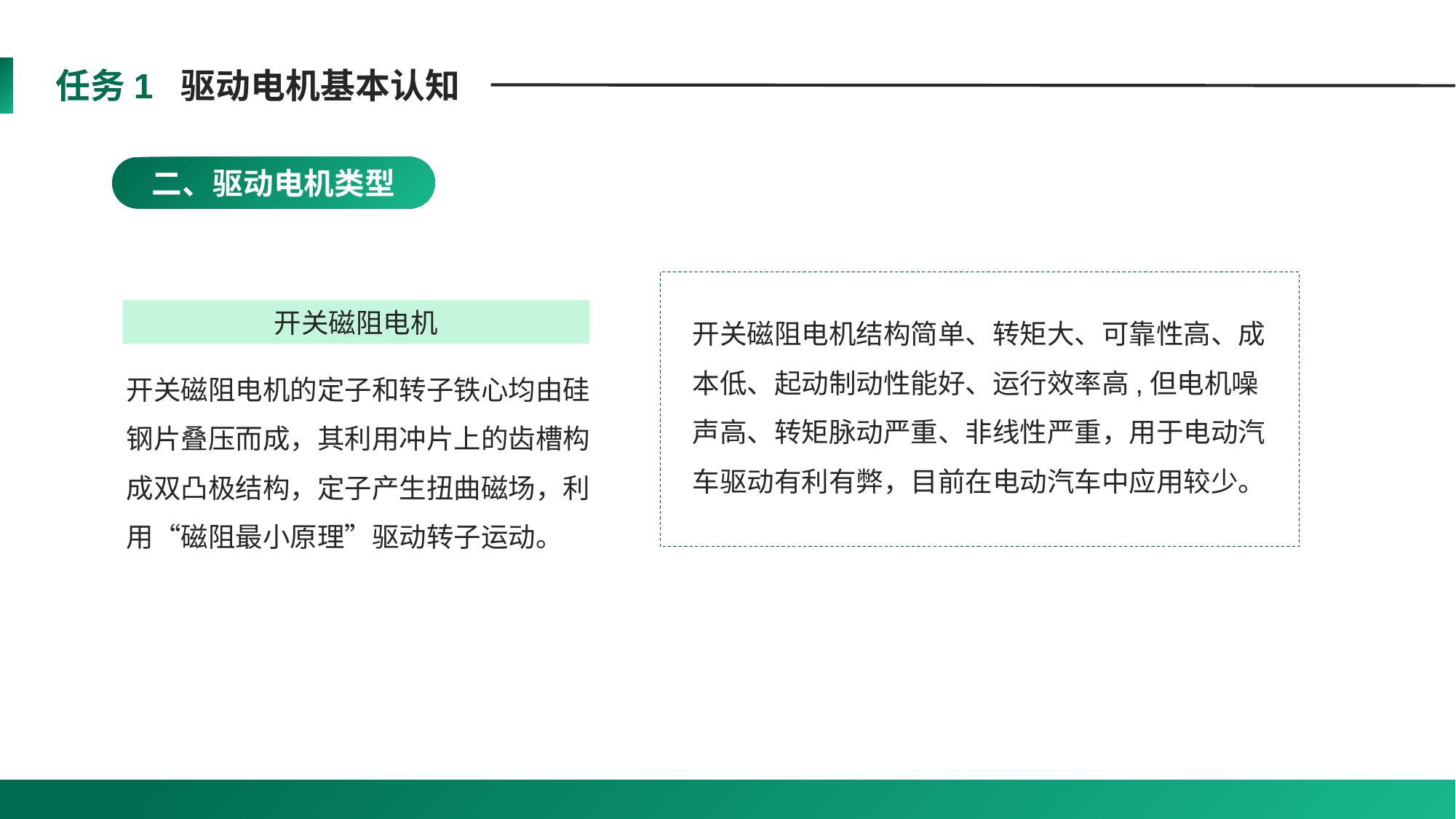

任务1  驱动电机基本认知
二、驱动电机类型

开关磁阻电机结构简单、转矩大、可靠性高、成本低、起动制动性能好、运行效率高,但电机噪声高、转矩脉动严重、非线性严重，用于电动汽车驱动有利有弊，目前在电动汽车中应用较少。
开关磁阻电机
开关磁阻电机的定子和转子铁心均由硅钢片叠压而成，其利用冲片上的齿槽构成双凸极结构，定子产生扭曲磁场，利用“磁阻最小原理”驱动转子运动。